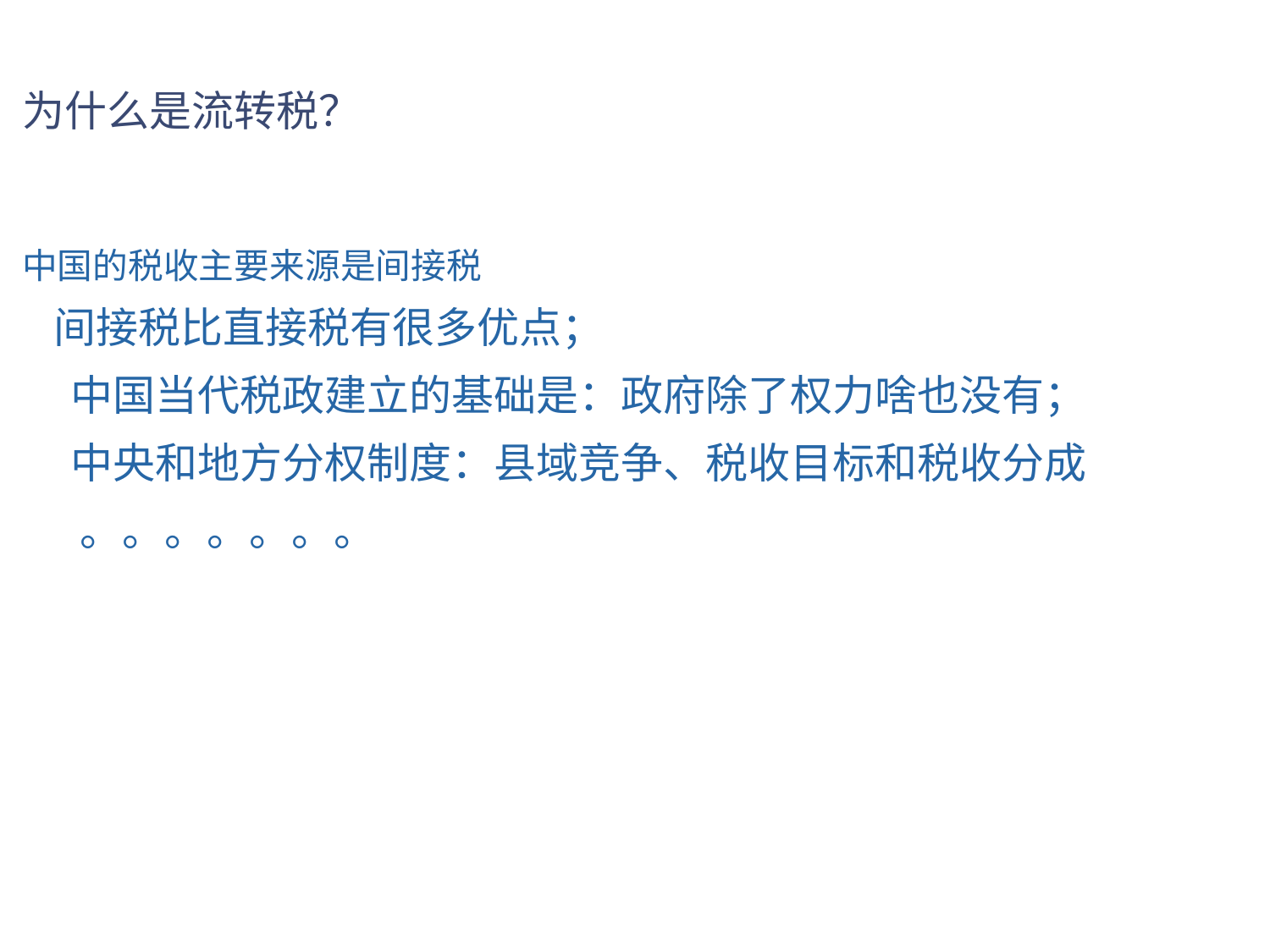

为什么是流转税？
中国的税收主要来源是间接税
   间接税比直接税有很多优点；
    中国当代税政建立的基础是：政府除了权力啥也没有；
    中央和地方分权制度：县域竞争、税收目标和税收分成
     。。。。。。。